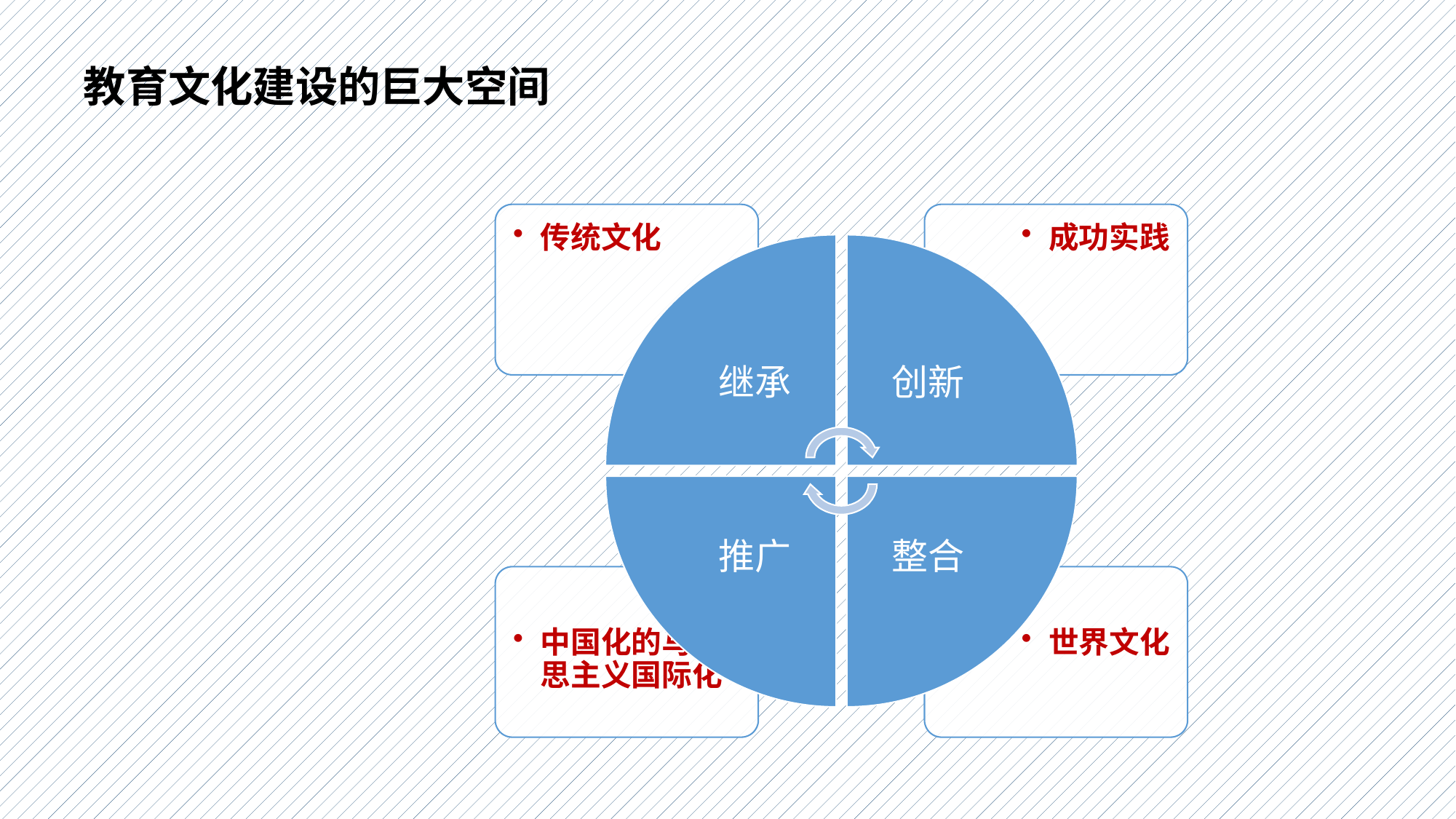

教育文化建设的巨大空间
世界文化
中国化的马克思主义国际化
成功实践
传统文化
继承
创新
整合
推广